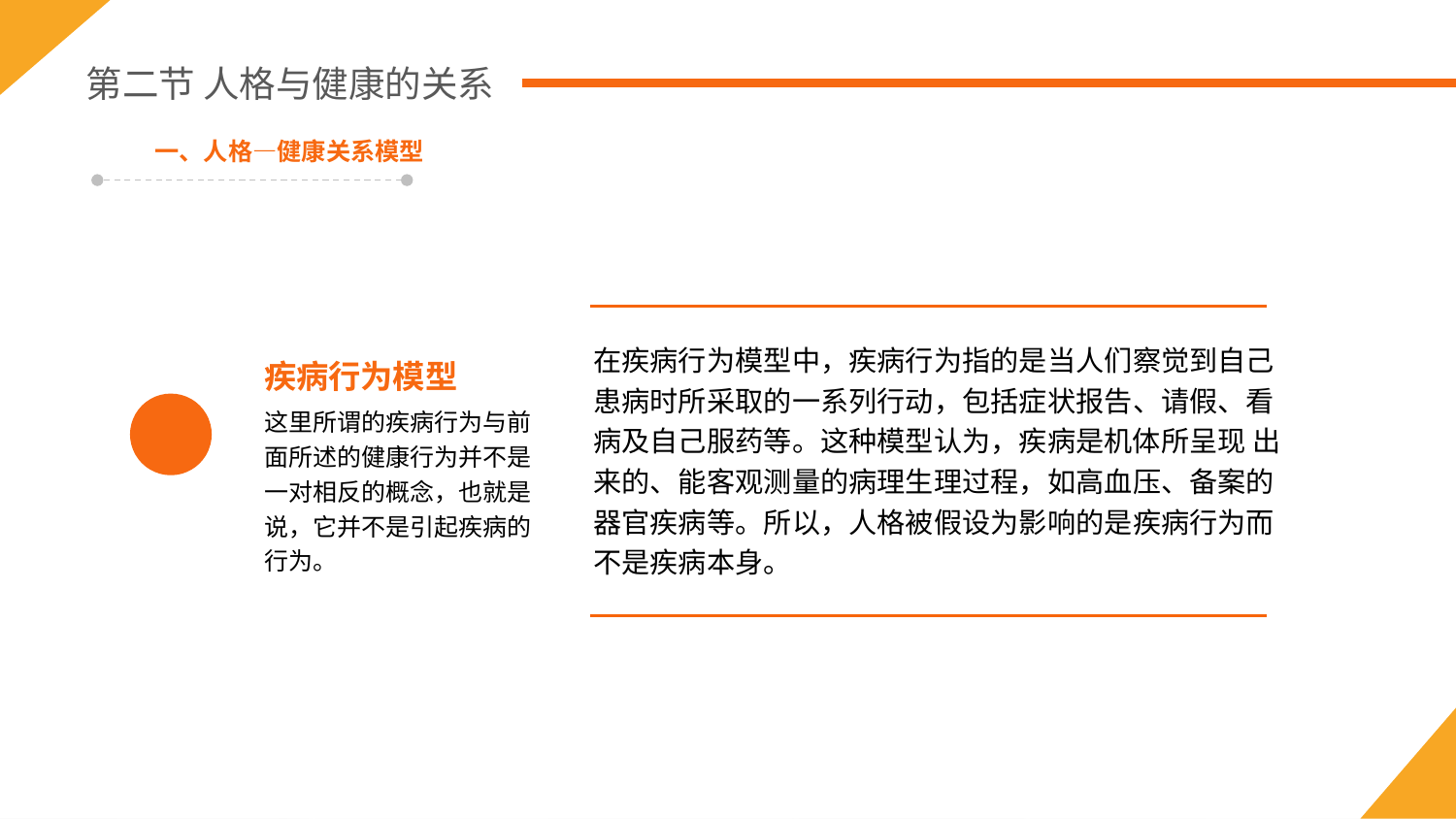

第二节 人格与健康的关系
一、人格—健康关系模型
疾病行为模型
这里所谓的疾病行为与前面所述的健康行为并不是一对相反的概念，也就是说，它并不是引起疾病的行为。
在疾病行为模型中，疾病行为指的是当人们察觉到自己患病时所采取的一系列行动，包括症状报告、请假、看病及自己服药等。这种模型认为，疾病是机体所呈现 出来的、能客观测量的病理生理过程，如高血压、备案的器官疾病等。所以，人格被假设为影响的是疾病行为而不是疾病本身。